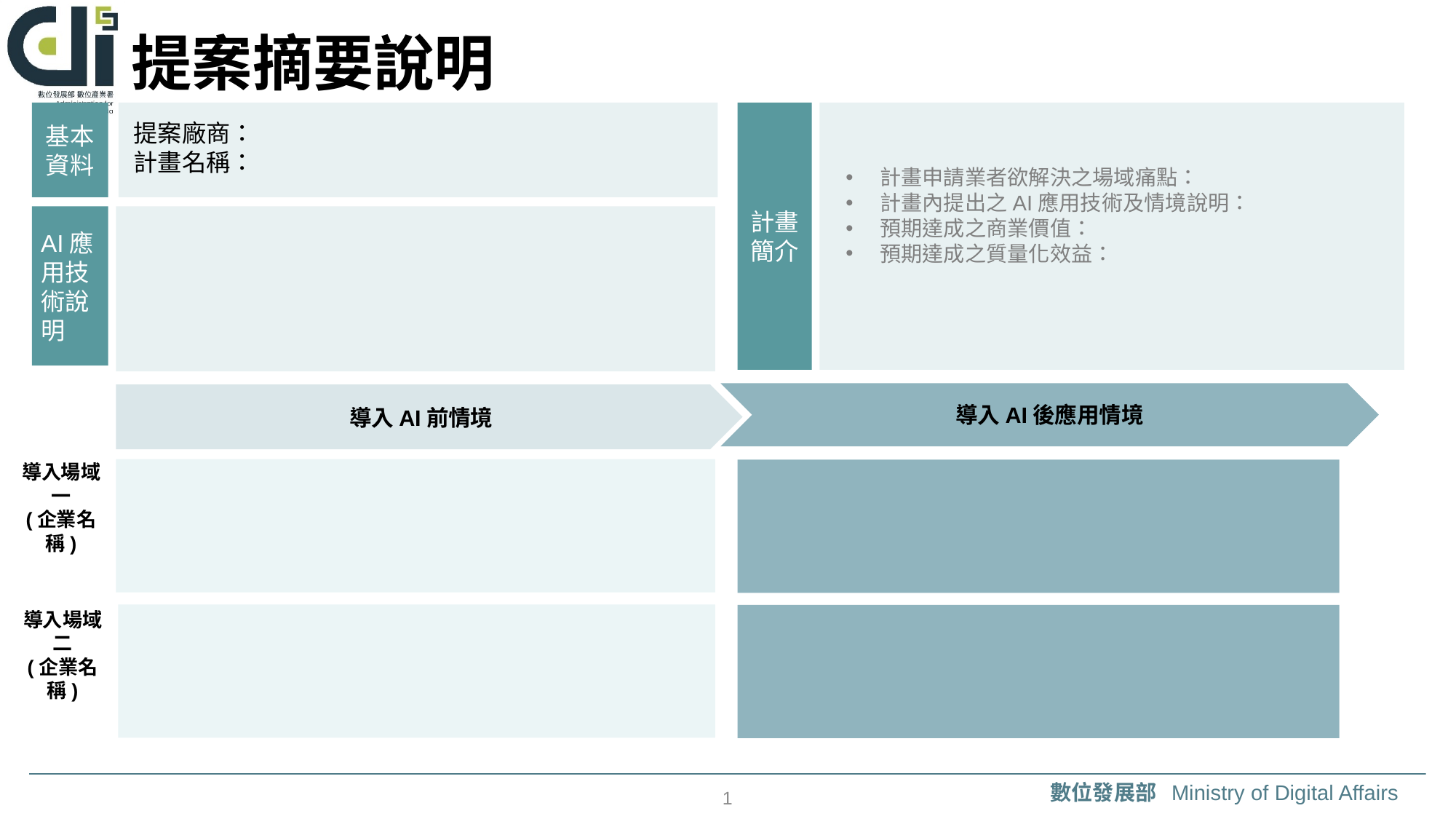

# 提案摘要說明
基本資料

計畫簡介

提案廠商：
計畫名稱：
計畫申請業者欲解決之場域痛點：
計畫內提出之AI應用技術及情境說明：
預期達成之商業價值：
預期達成之質量化效益：
AI應用技術說明

導入AI後應用情境
導入AI前情境
導入場域一
(企業名稱)

導入場域二
(企業名稱)

1